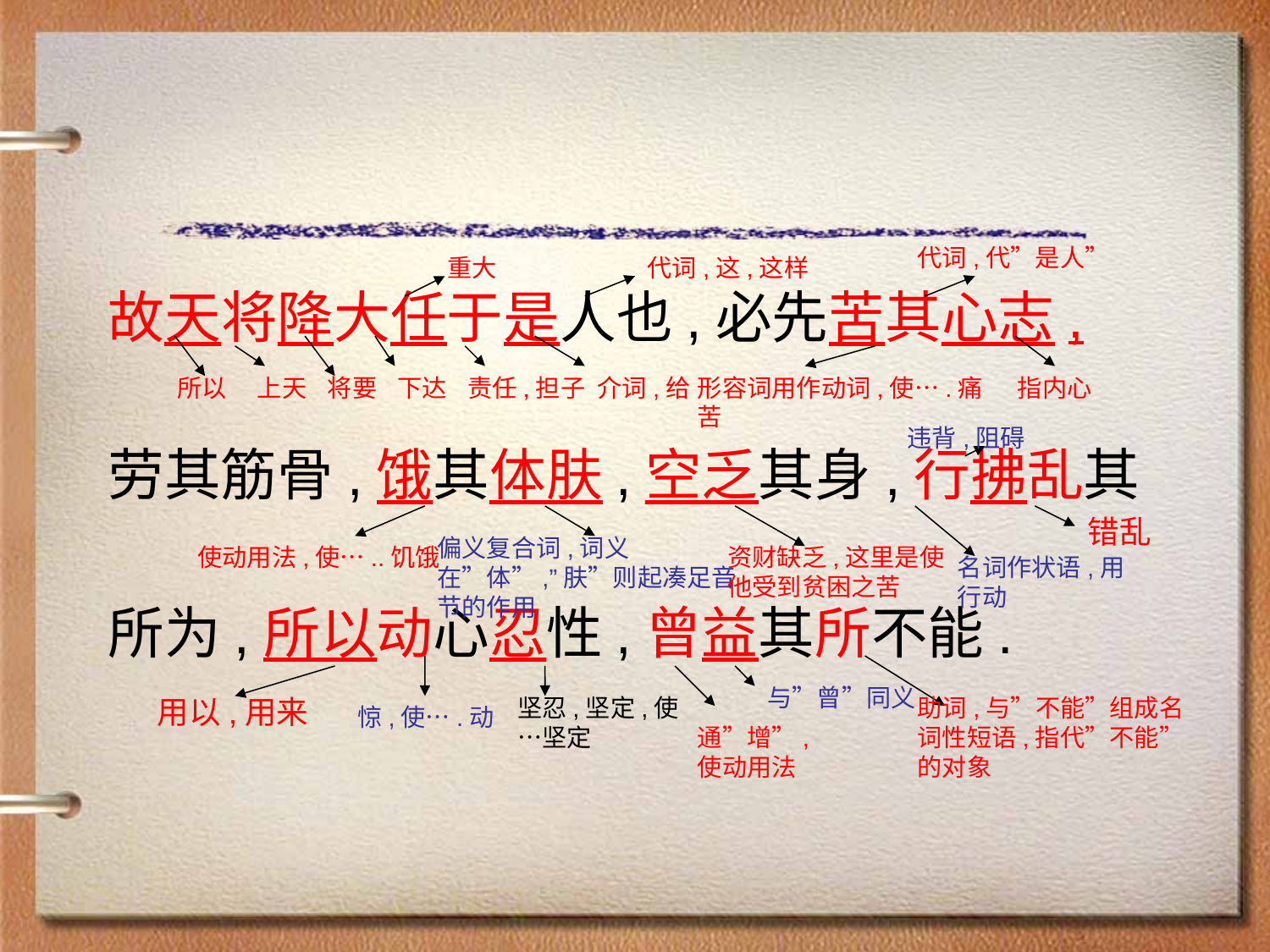

代词,代”是人”
重大
代词,这,这样
故天将降大任于是人也,必先苦其心志,

劳其筋骨,饿其体肤,空乏其身,行拂乱其

所为,所以动心忍性,曾益其所不能.

所以
上天
将要
下达
责任,担子
介词,给
形容词用作动词,使….痛苦
指内心
违背,阻碍

错乱
偏义复合词,词义在”体”,”肤”则起凑足音节的作用
使动用法,使…..饥饿
资财缺乏,这里是使他受到贫困之苦
名词作状语,用行动

与”曾”同义
用以,用来
坚忍,坚定,使…坚定

助词,与”不能”组成名词性短语,指代”不能”的对象
惊,使….动
通”增”,使动用法